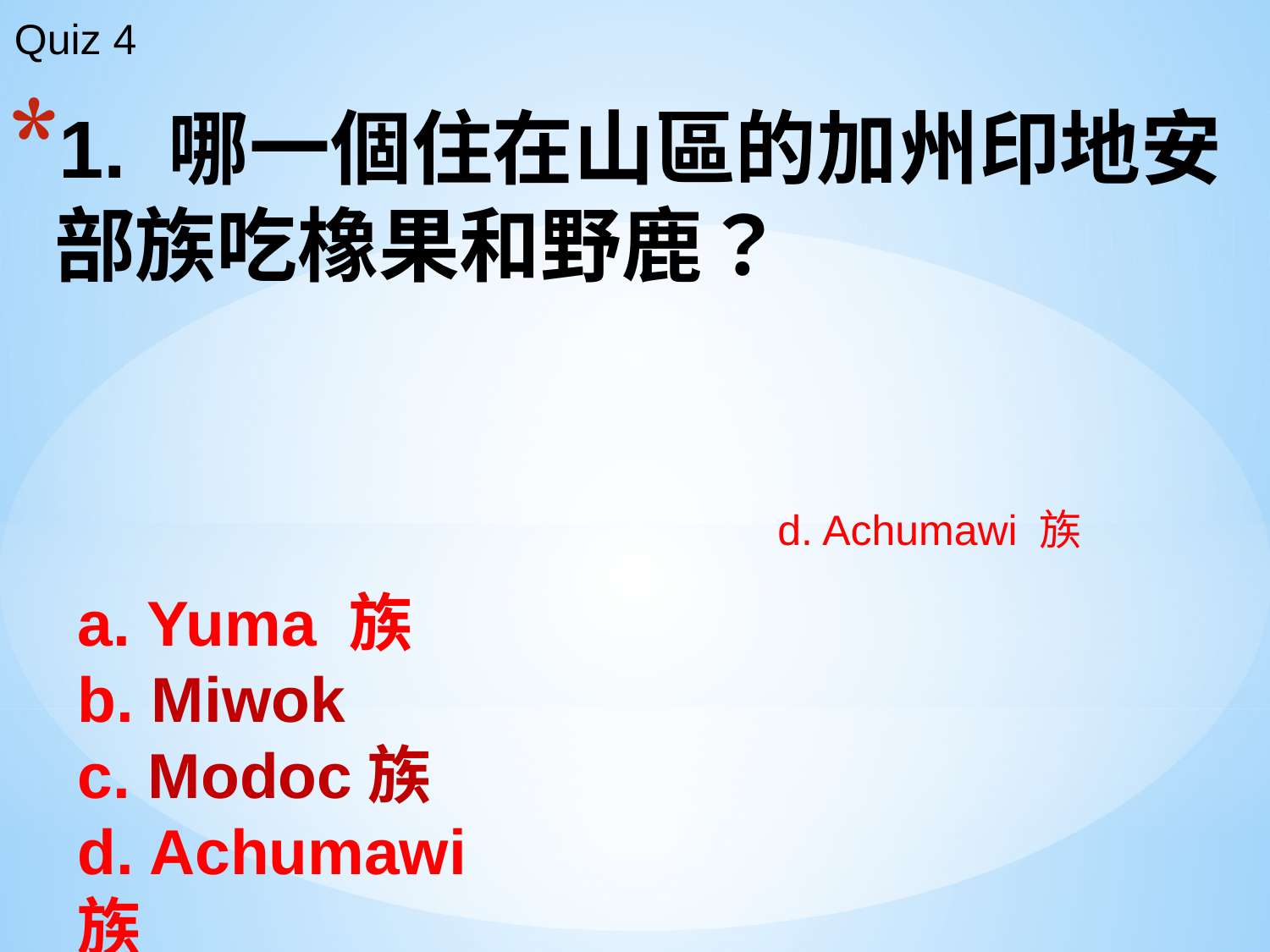

Quiz 4
# 1. 哪一個住在山區的加州印地安部族吃橡果和野鹿？
d. Achumawi 族
a. Yuma 族
b. Miwok
c. Modoc族
d. Achumawi 族